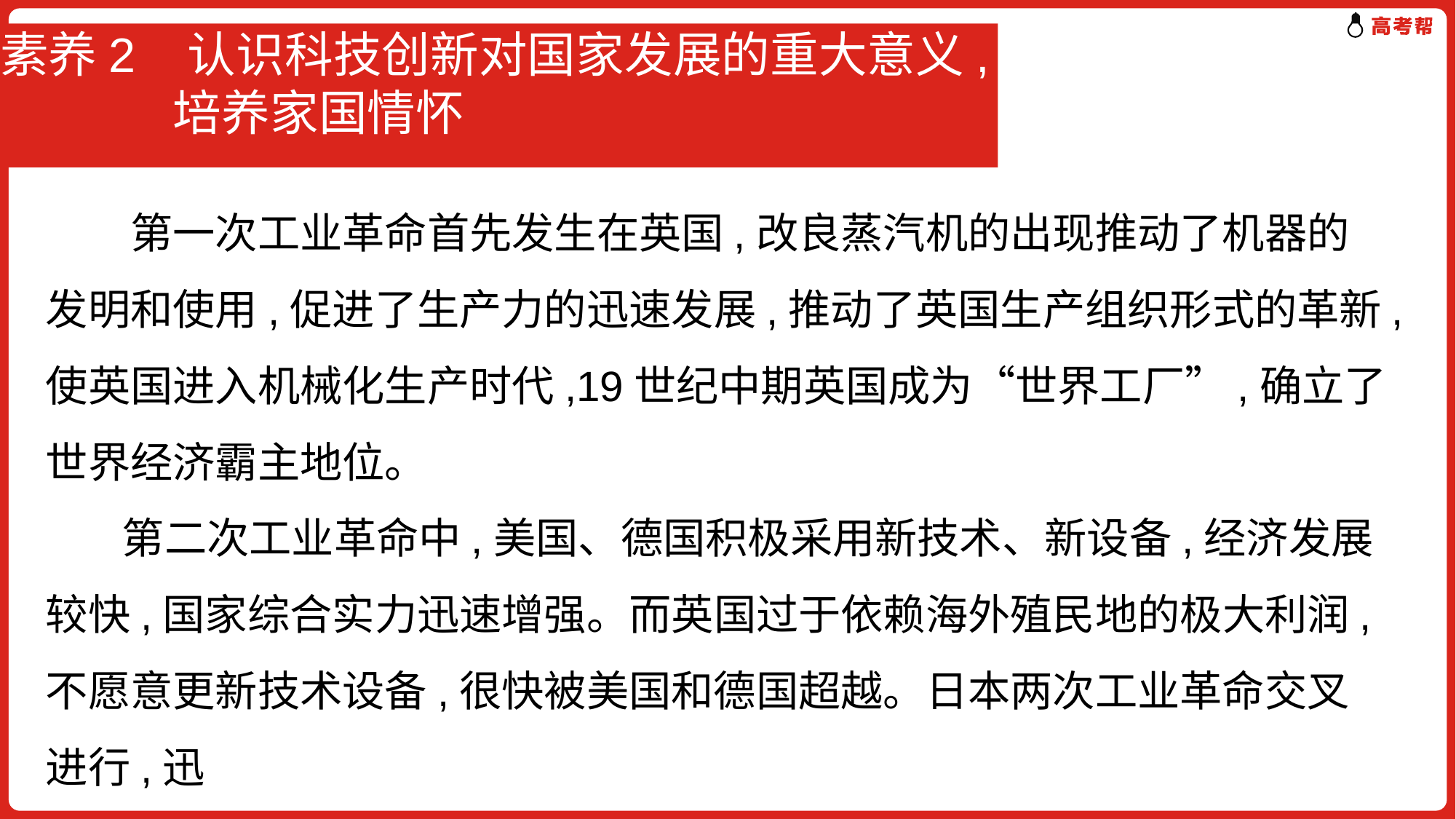

# 素养2   认识科技创新对国家发展的重大意义, 培养家国情怀
　　第一次工业革命首先发生在英国,改良蒸汽机的出现推动了机器的发明和使用,促进了生产力的迅速发展,推动了英国生产组织形式的革新,使英国进入机械化生产时代,19世纪中期英国成为“世界工厂”,确立了世界经济霸主地位。
       第二次工业革命中,美国、德国积极采用新技术、新设备,经济发展较快,国家综合实力迅速增强。而英国过于依赖海外殖民地的极大利润,不愿意更新技术设备,很快被美国和德国超越。日本两次工业革命交叉进行,迅